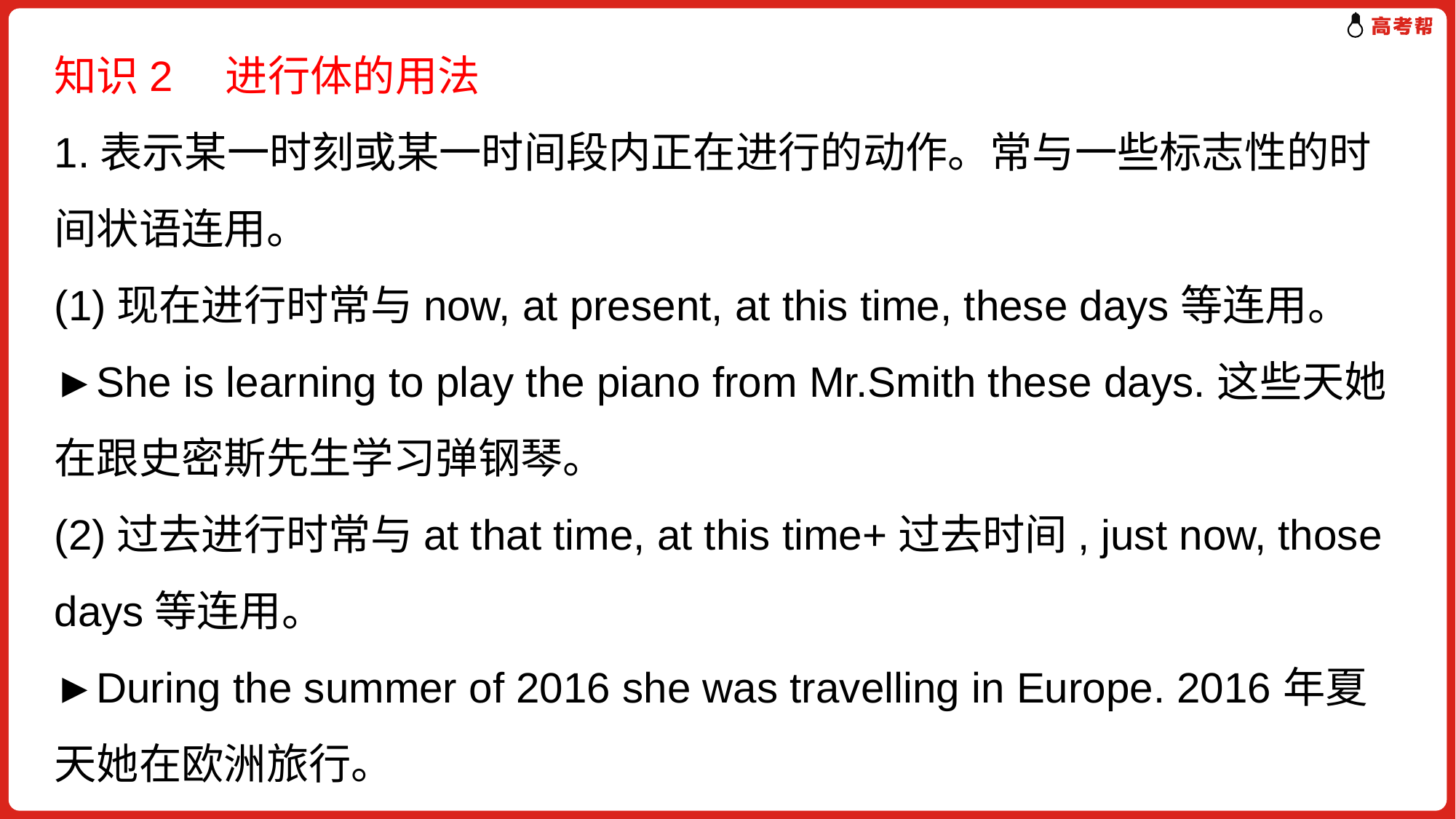

知识2　进行体的用法
1.表示某一时刻或某一时间段内正在进行的动作。常与一些标志性的时间状语连用。
(1)现在进行时常与now, at present, at this time, these days等连用。
►She is learning to play the piano from Mr.Smith these days.这些天她在跟史密斯先生学习弹钢琴。
(2)过去进行时常与at that time, at this time+过去时间, just now, those days等连用。
►During the summer of 2016 she was travelling in Europe. 2016年夏天她在欧洲旅行。